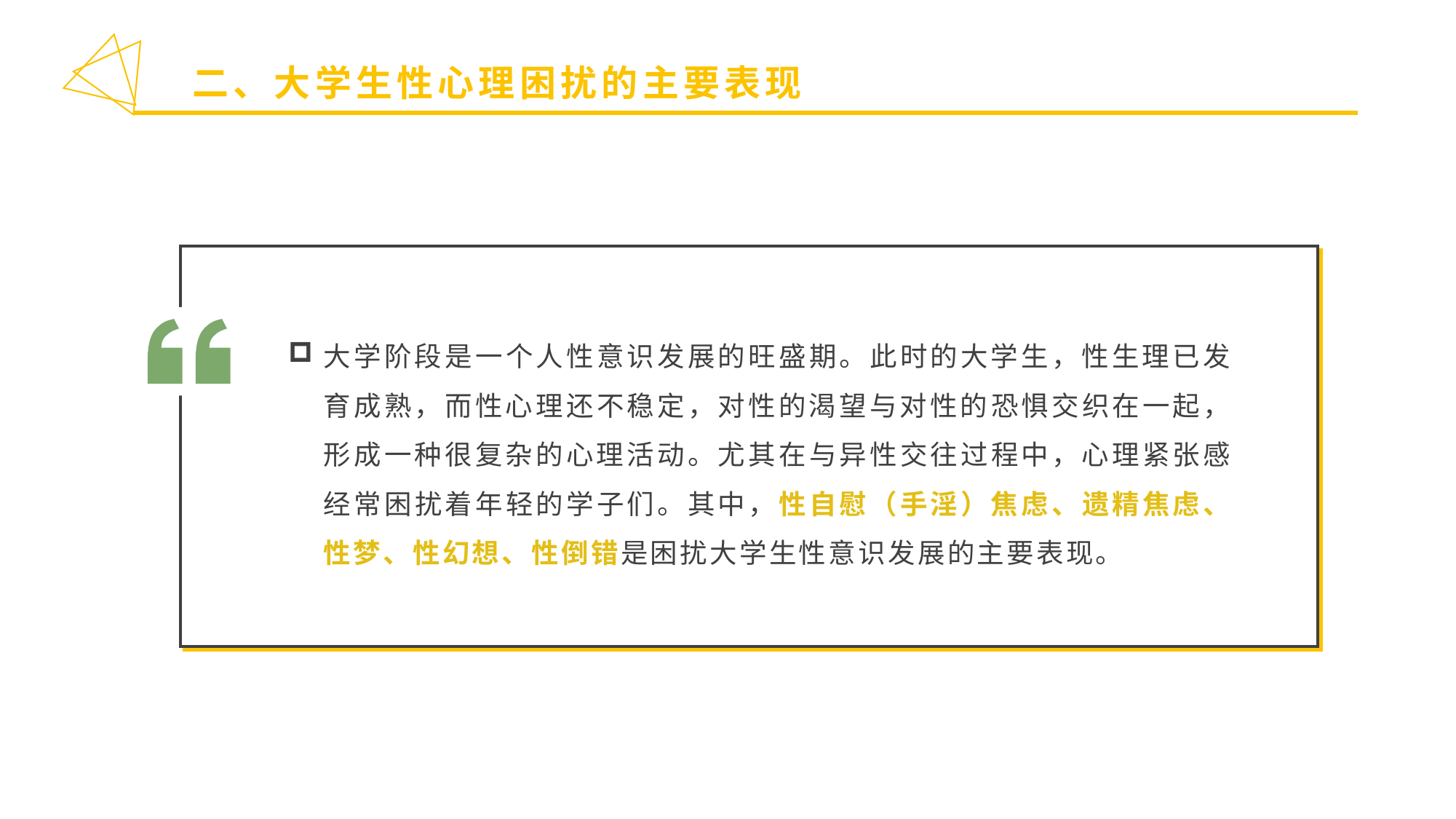

二、大学生性心理困扰的主要表现

大学阶段是一个人性意识发展的旺盛期。此时的大学生，性生理已发育成熟，而性心理还不稳定，对性的渴望与对性的恐惧交织在一起，形成一种很复杂的心理活动。尤其在与异性交往过程中，心理紧张感经常困扰着年轻的学子们。其中，性自慰（手淫）焦虑、遗精焦虑、性梦、性幻想、性倒错是困扰大学生性意识发展的主要表现。